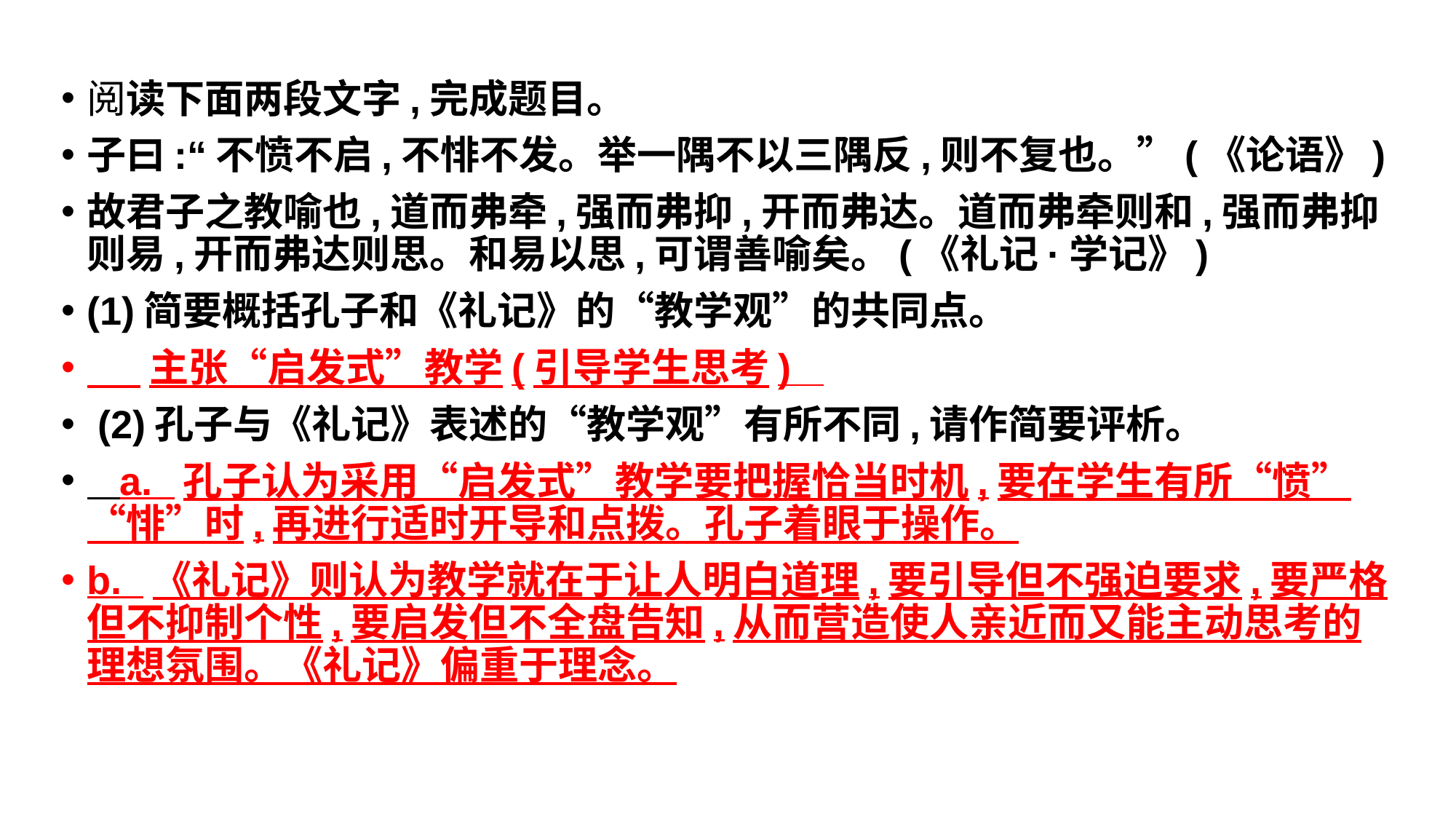

#
阅读下面两段文字,完成题目。
子曰:“不愤不启,不悱不发。举一隅不以三隅反,则不复也。”(《论语》)
故君子之教喻也,道而弗牵,强而弗抑,开而弗达。道而弗牵则和,强而弗抑则易,开而弗达则思。和易以思,可谓善喻矣。(《礼记·学记》)
(1)简要概括孔子和《礼记》的“教学观”的共同点。
      主张“启发式”教学(引导学生思考)
 (2)孔子与《礼记》表述的“教学观”有所不同,请作简要评析。
   a.  孔子认为采用“启发式”教学要把握恰当时机,要在学生有所“愤”“悱”时,再进行适时开导和点拨。孔子着眼于操作。
b.  《礼记》则认为教学就在于让人明白道理,要引导但不强迫要求,要严格但不抑制个性,要启发但不全盘告知,从而营造使人亲近而又能主动思考的理想氛围。《礼记》偏重于理念。